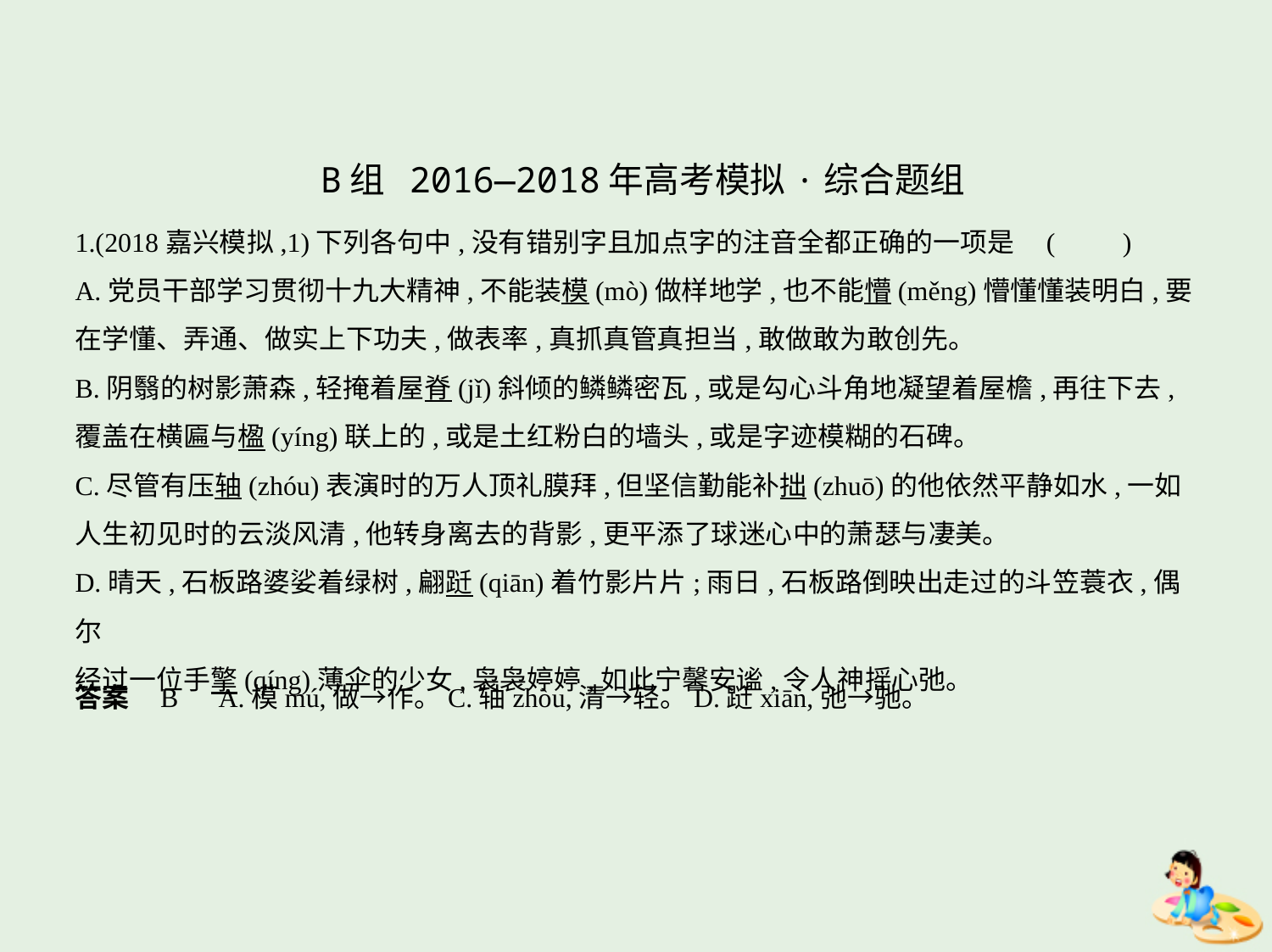

B组  2016—2018年高考模拟·综合题组
1.(2018嘉兴模拟,1)下列各句中,没有错别字且加点字的注音全都正确的一项是 (　　)
A.党员干部学习贯彻十九大精神,不能装模(mò)做样地学,也不能懵(měng)懵懂懂装明白,要
在学懂、弄通、做实上下功夫,做表率,真抓真管真担当,敢做敢为敢创先。
B.阴翳的树影萧森,轻掩着屋脊(jǐ)斜倾的鳞鳞密瓦,或是勾心斗角地凝望着屋檐,再往下去,
覆盖在横匾与楹(yíng)联上的,或是土红粉白的墙头,或是字迹模糊的石碑。
C.尽管有压轴(zhóu)表演时的万人顶礼膜拜,但坚信勤能补拙(zhuō)的他依然平静如水,一如
人生初见时的云淡风清,他转身离去的背影,更平添了球迷心中的萧瑟与凄美。
D.晴天,石板路婆娑着绿树,翩跹(qiān)着竹影片片;雨日,石板路倒映出走过的斗笠蓑衣,偶尔
经过一位手擎(qíng)薄伞的少女,袅袅婷婷,如此宁馨安谧,令人神摇心弛。
答案    B　A.模mú,做→作。C.轴zhòu,清→轻。D.跹xiān,弛→驰。